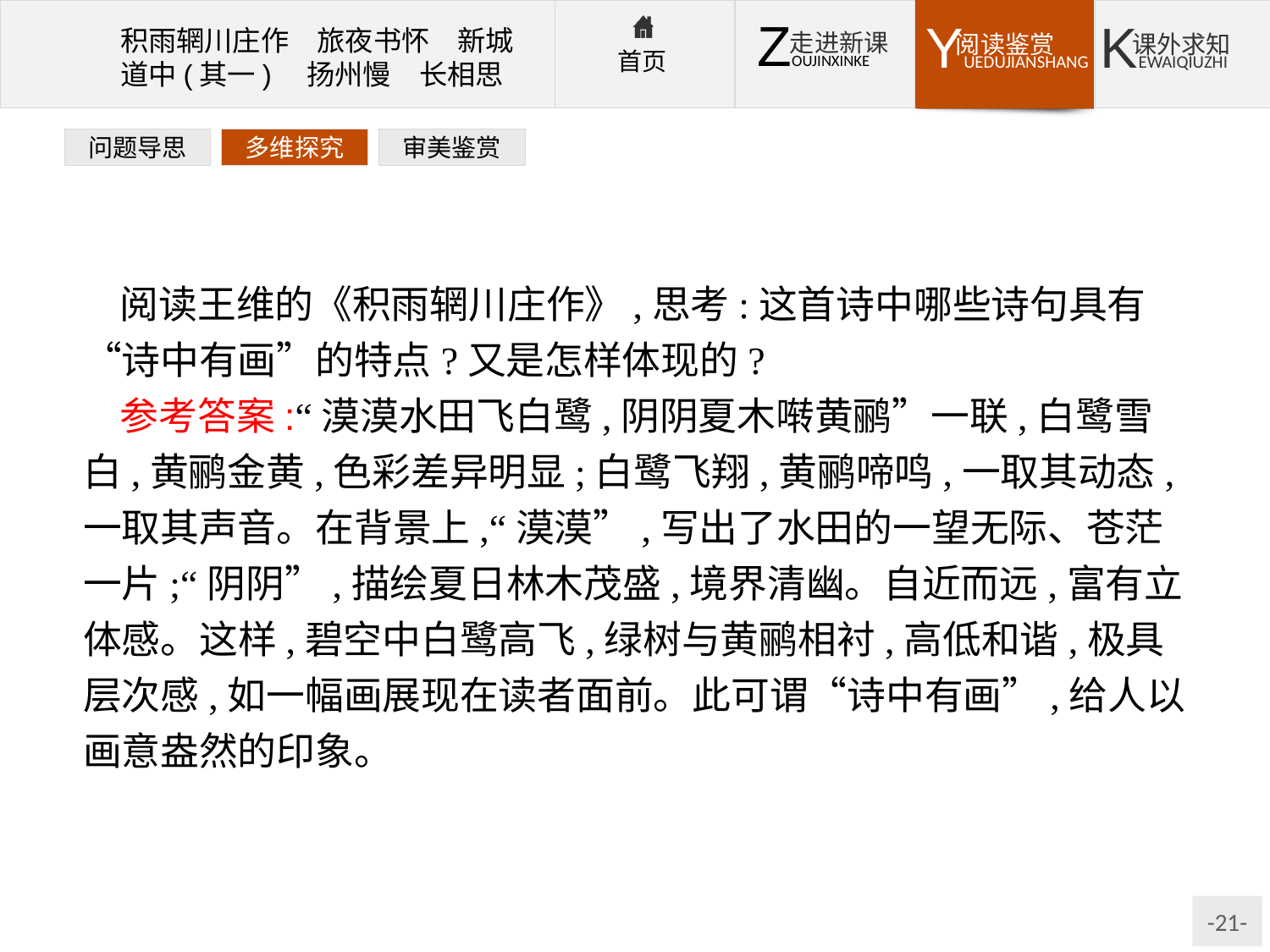

问题导思
多维探究
审美鉴赏
阅读王维的《积雨辋川庄作》,思考:这首诗中哪些诗句具有“诗中有画”的特点?又是怎样体现的?
参考答案:“漠漠水田飞白鹭,阴阴夏木啭黄鹂”一联,白鹭雪白,黄鹂金黄,色彩差异明显;白鹭飞翔,黄鹂啼鸣,一取其动态,一取其声音。在背景上,“漠漠”,写出了水田的一望无际、苍茫一片;“阴阴”,描绘夏日林木茂盛,境界清幽。自近而远,富有立体感。这样,碧空中白鹭高飞,绿树与黄鹂相衬,高低和谐,极具层次感,如一幅画展现在读者面前。此可谓“诗中有画”,给人以画意盎然的印象。